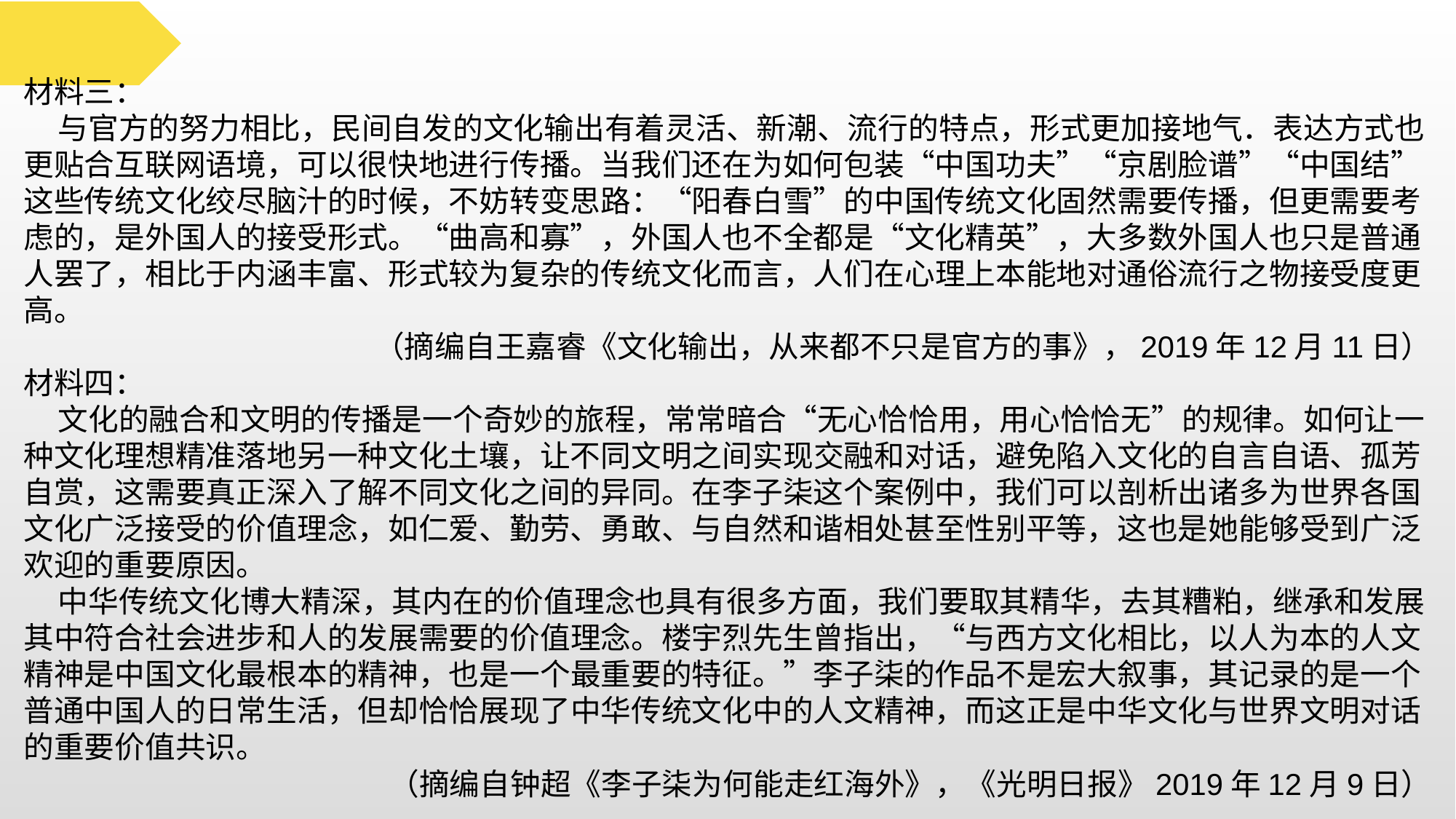

材料三：
    与官方的努力相比，民间自发的文化输出有着灵活、新潮、流行的特点，形式更加接地气．表达方式也更贴合互联网语境，可以很快地进行传播。当我们还在为如何包装“中国功夫”“京剧脸谱”“中国结”这些传统文化绞尽脑汁的时候，不妨转变思路：“阳春白雪”的中国传统文化固然需要传播，但更需要考虑的，是外国人的接受形式。“曲高和寡”，外国人也不全都是“文化精英”，大多数外国人也只是普通人罢了，相比于内涵丰富、形式较为复杂的传统文化而言，人们在心理上本能地对通俗流行之物接受度更高。
（摘编自王嘉睿《文化输出，从来都不只是官方的事》，2019年12月11日）
材料四：
    文化的融合和文明的传播是一个奇妙的旅程，常常暗合“无心恰恰用，用心恰恰无”的规律。如何让一种文化理想精准落地另一种文化土壤，让不同文明之间实现交融和对话，避免陷入文化的自言自语、孤芳自赏，这需要真正深入了解不同文化之间的异同。在李子柒这个案例中，我们可以剖析出诸多为世界各国文化广泛接受的价值理念，如仁爱、勤劳、勇敢、与自然和谐相处甚至性别平等，这也是她能够受到广泛欢迎的重要原因。
    中华传统文化博大精深，其内在的价值理念也具有很多方面，我们要取其精华，去其糟粕，继承和发展其中符合社会进步和人的发展需要的价值理念。楼宇烈先生曾指出，“与西方文化相比，以人为本的人文精神是中国文化最根本的精神，也是一个最重要的特征。”李子柒的作品不是宏大叙事，其记录的是一个普通中国人的日常生活，但却恰恰展现了中华传统文化中的人文精神，而这正是中华文化与世界文明对话的重要价值共识。
（摘编自钟超《李子柒为何能走红海外》，《光明日报》2019年12月9日）